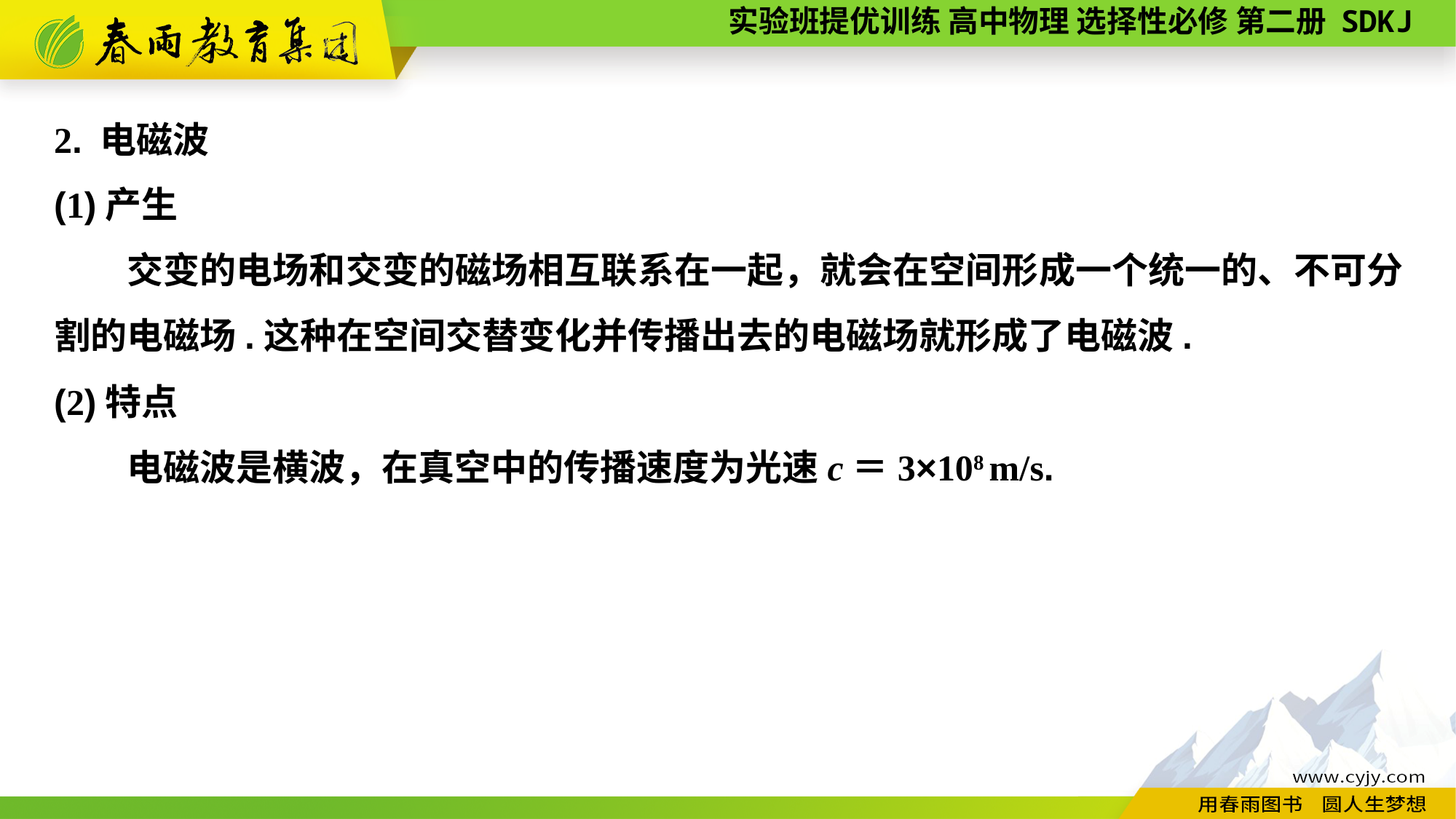

2. 电磁波
(1)产生
交变的电场和交变的磁场相互联系在一起，就会在空间形成一个统一的、不可分割的电磁场.这种在空间交替变化并传播出去的电磁场就形成了电磁波.
(2)特点
电磁波是横波，在真空中的传播速度为光速c＝3×108 m/s.